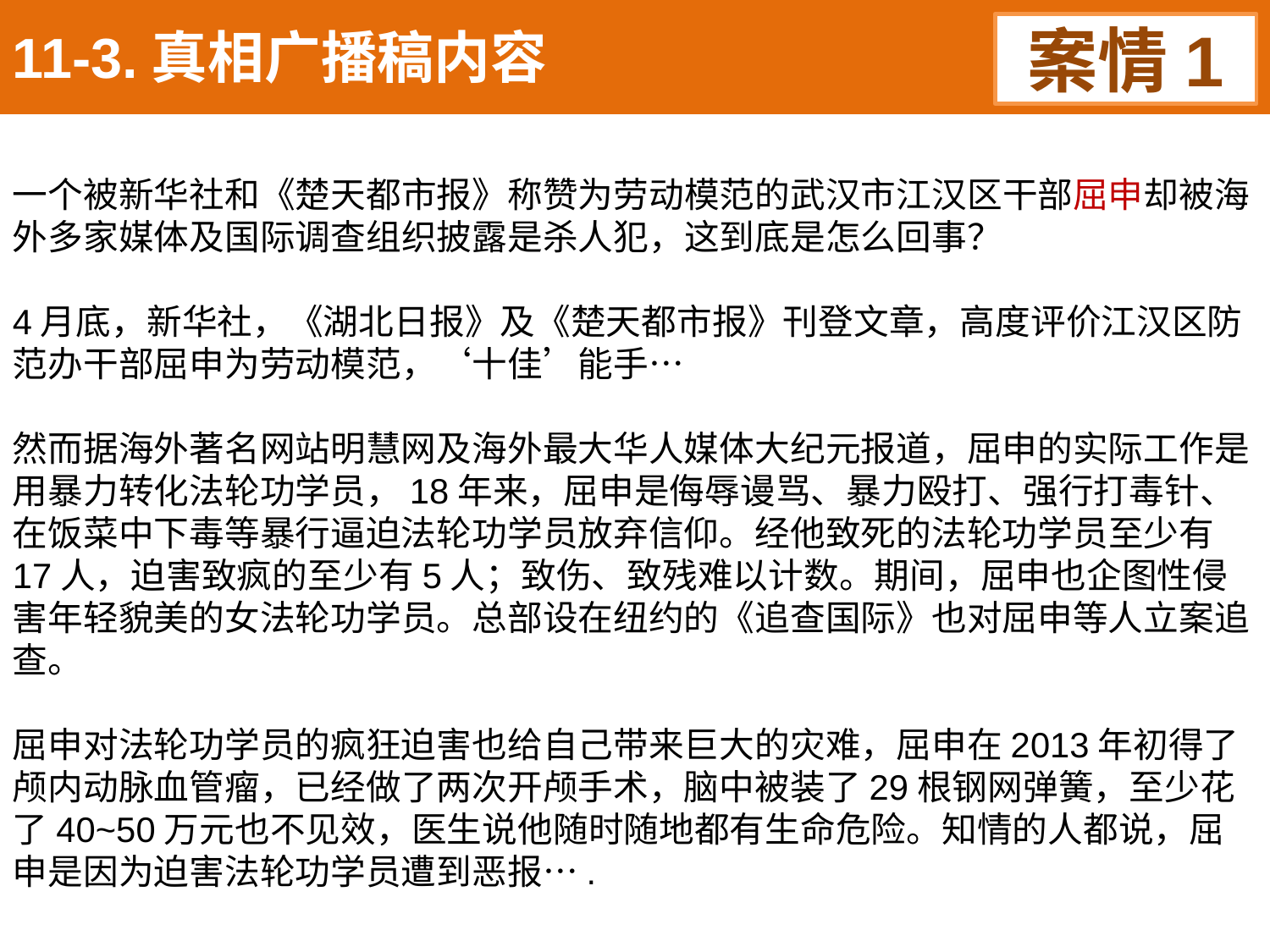

11-3.真相广播稿内容
案情1
一个被新华社和《楚天都市报》称赞为劳动模范的武汉市江汉区干部屈申却被海外多家媒体及国际调查组织披露是杀人犯，这到底是怎么回事？

4月底，新华社，《湖北日报》及《楚天都市报》刊登文章，高度评价江汉区防范办干部屈申为劳动模范，‘十佳’能手…

然而据海外著名网站明慧网及海外最大华人媒体大纪元报道，屈申的实际工作是用暴力转化法轮功学员，18年来，屈申是侮辱谩骂、暴力殴打、强行打毒针、在饭菜中下毒等暴行逼迫法轮功学员放弃信仰。经他致死的法轮功学员至少有17人，迫害致疯的至少有5人；致伤、致残难以计数。期间，屈申也企图性侵害年轻貌美的女法轮功学员。总部设在纽约的《追查国际》也对屈申等人立案追查。

屈申对法轮功学员的疯狂迫害也给自己带来巨大的灾难，屈申在2013年初得了颅内动脉血管瘤，已经做了两次开颅手术，脑中被装了29根钢网弹簧，至少花了40~50万元也不见效，医生说他随时随地都有生命危险。知情的人都说，屈申是因为迫害法轮功学员遭到恶报….